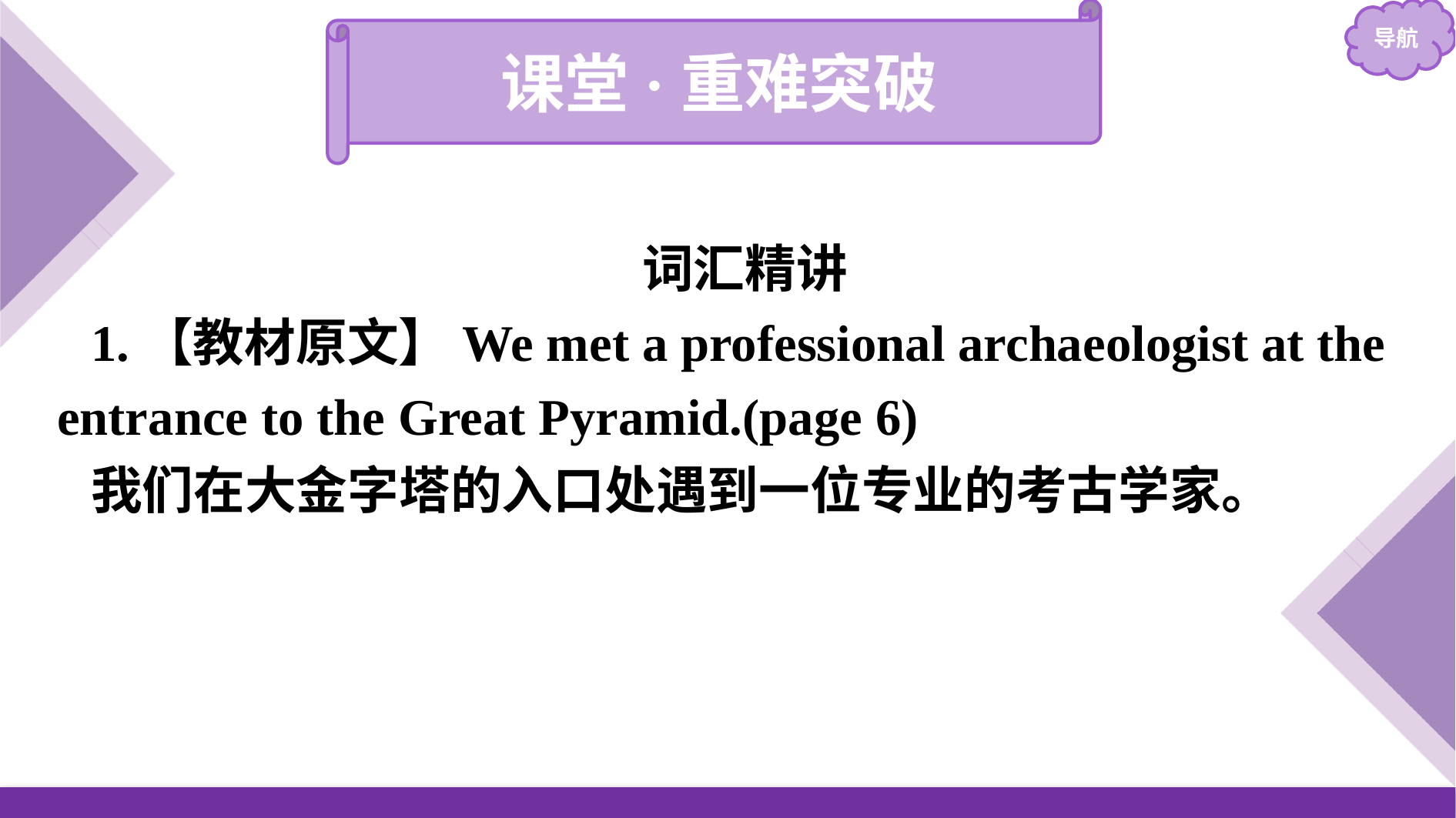

课堂·重难突破
词汇精讲
1.【教材原文】We met a professional archaeologist at the entrance to the Great Pyramid.(page 6)
我们在大金字塔的入口处遇到一位专业的考古学家。